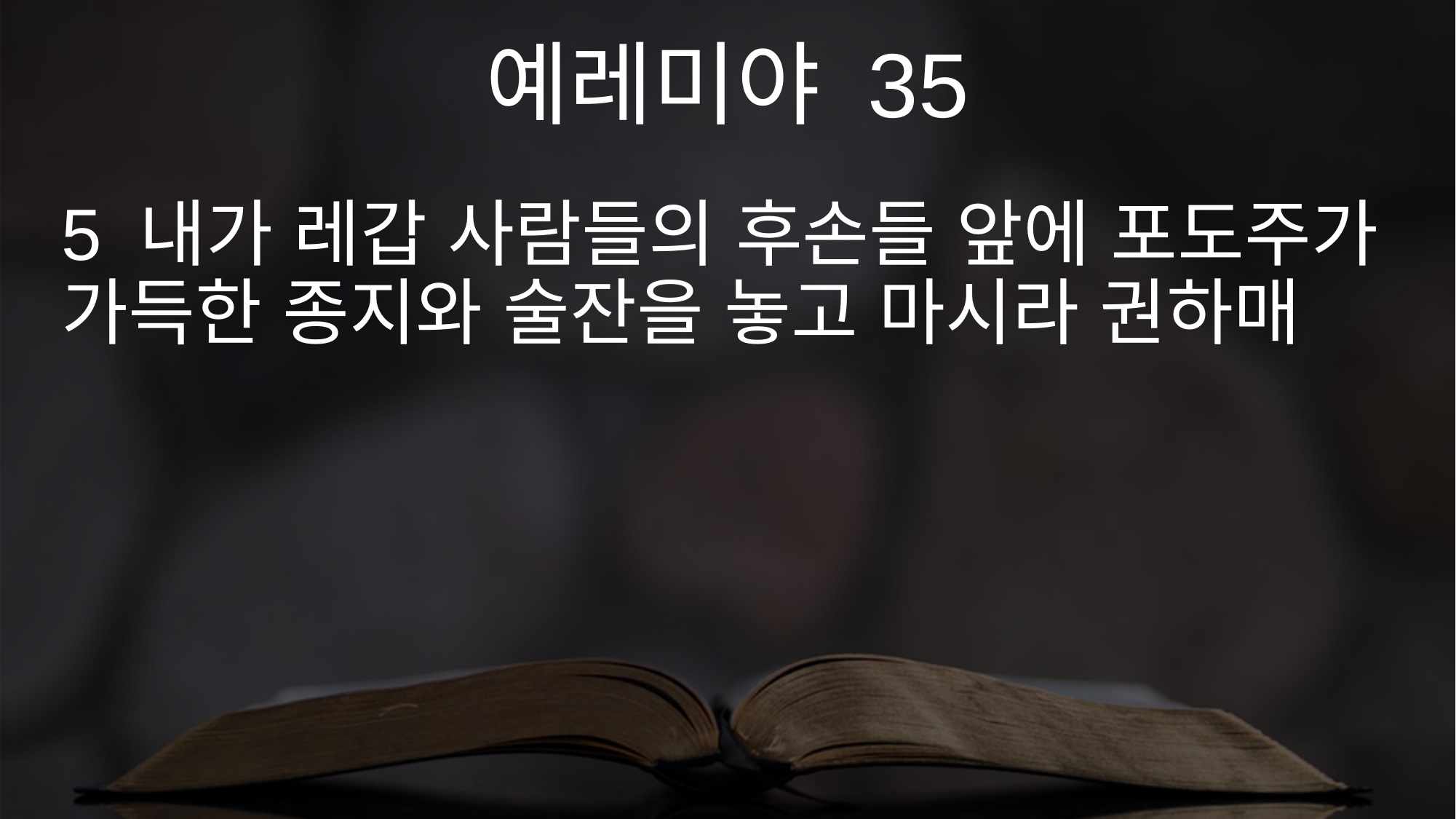

예레미야 35
5 내가 레갑 사람들의 후손들 앞에 포도주가 가득한 종지와 술잔을 놓고 마시라 권하매